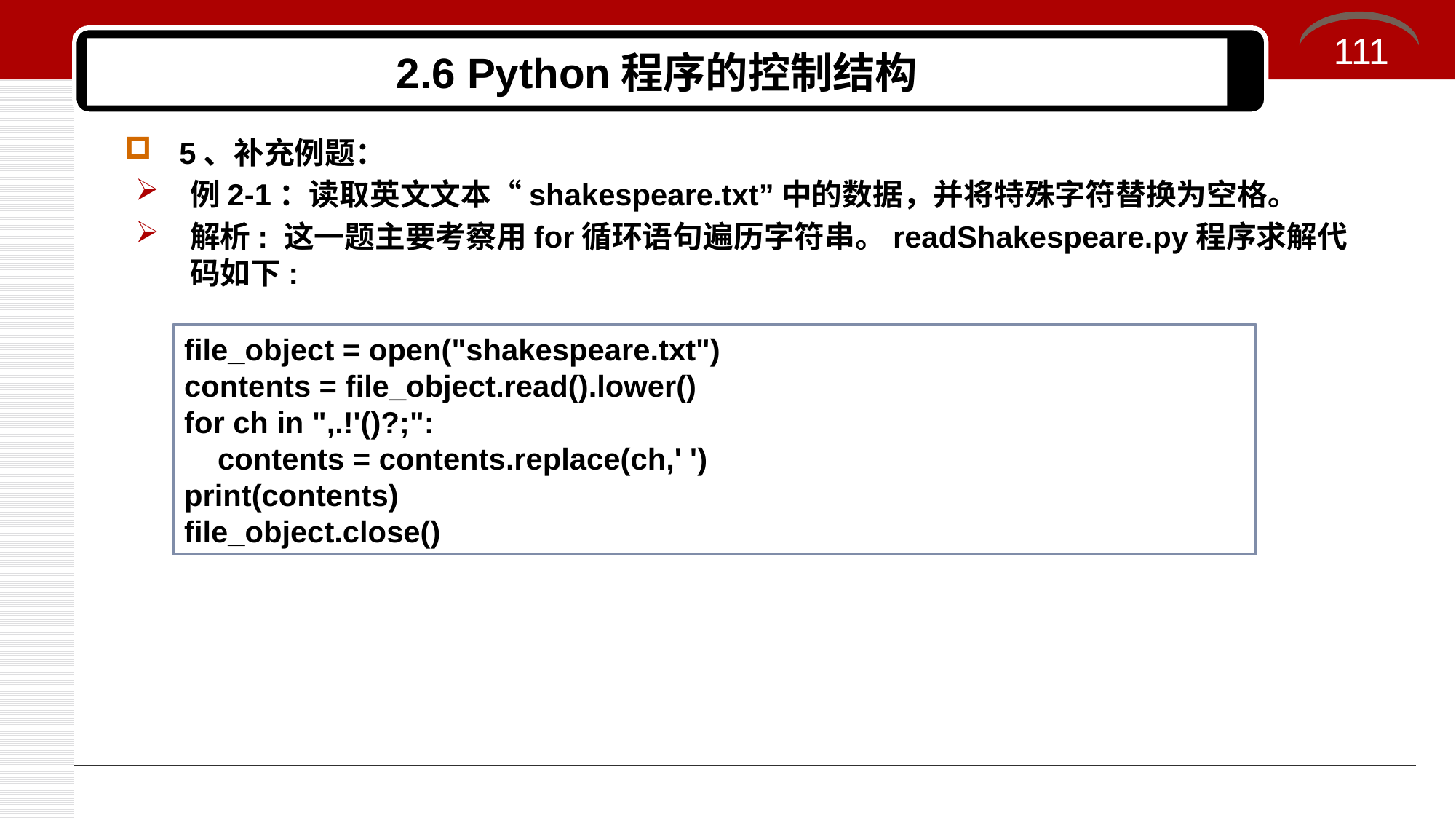

111
# 2.6 Python程序的控制结构

例2-1：读取英文文本“shakespeare.txt”中的数据，并将特殊字符替换为空格。
解析: 这一题主要考察用for循环语句遍历字符串。readShakespeare.py程序求解代 码如下:

5、补充例题：

file_object = open("shakespeare.txt")
contents = file_object.read().lower()
for ch in ",.!'()?;":
    contents = contents.replace(ch,' ')
print(contents)
file_object.close()